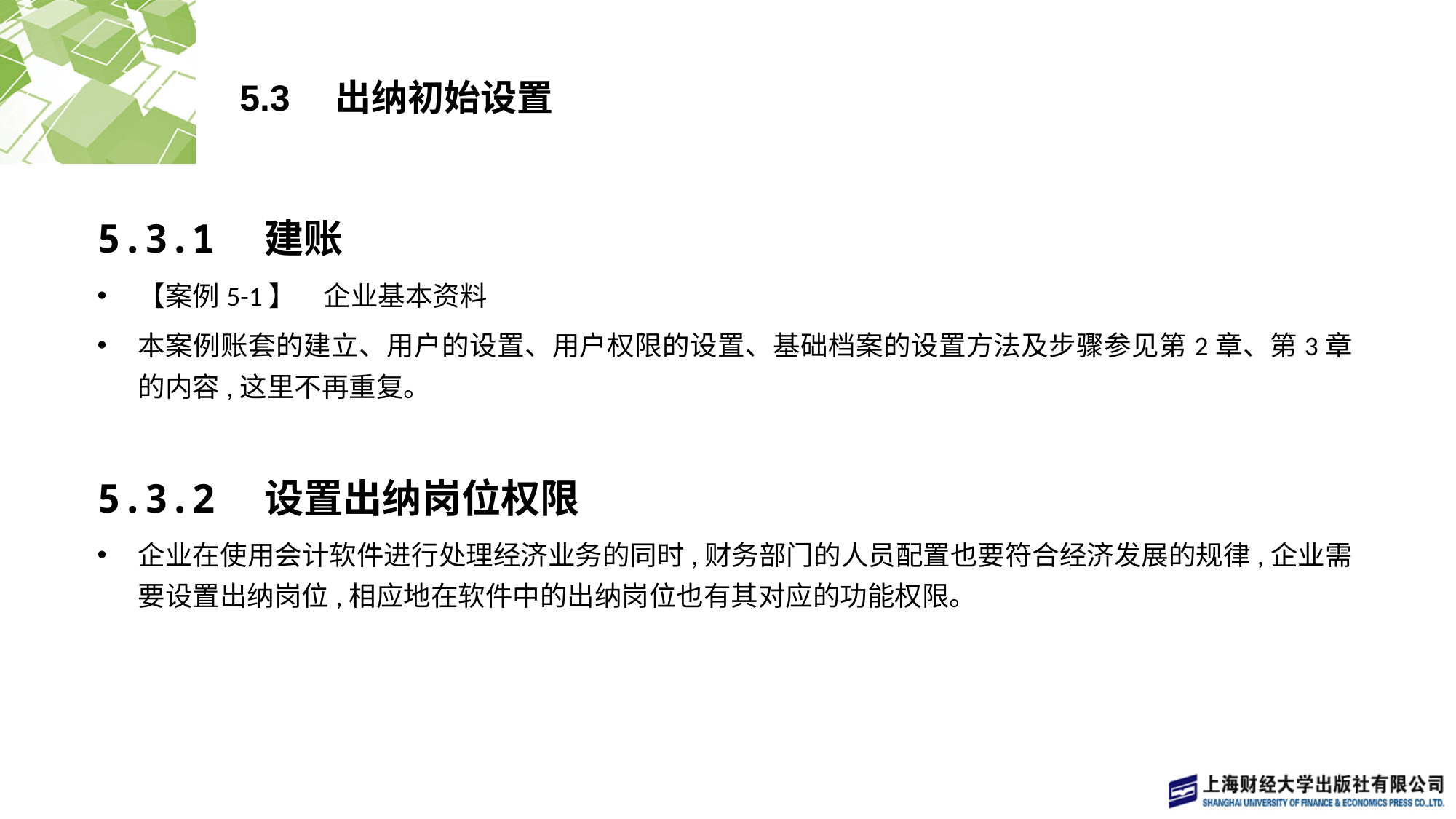

# 5.3　出纳初始设置
5.3.1　建账
【案例5-1】　企业基本资料
本案例账套的建立、用户的设置、用户权限的设置、基础档案的设置方法及步骤参见第2章、第3章的内容,这里不再重复。

5.3.2　设置出纳岗位权限
企业在使用会计软件进行处理经济业务的同时,财务部门的人员配置也要符合经济发展的规律,企业需要设置出纳岗位,相应地在软件中的出纳岗位也有其对应的功能权限。